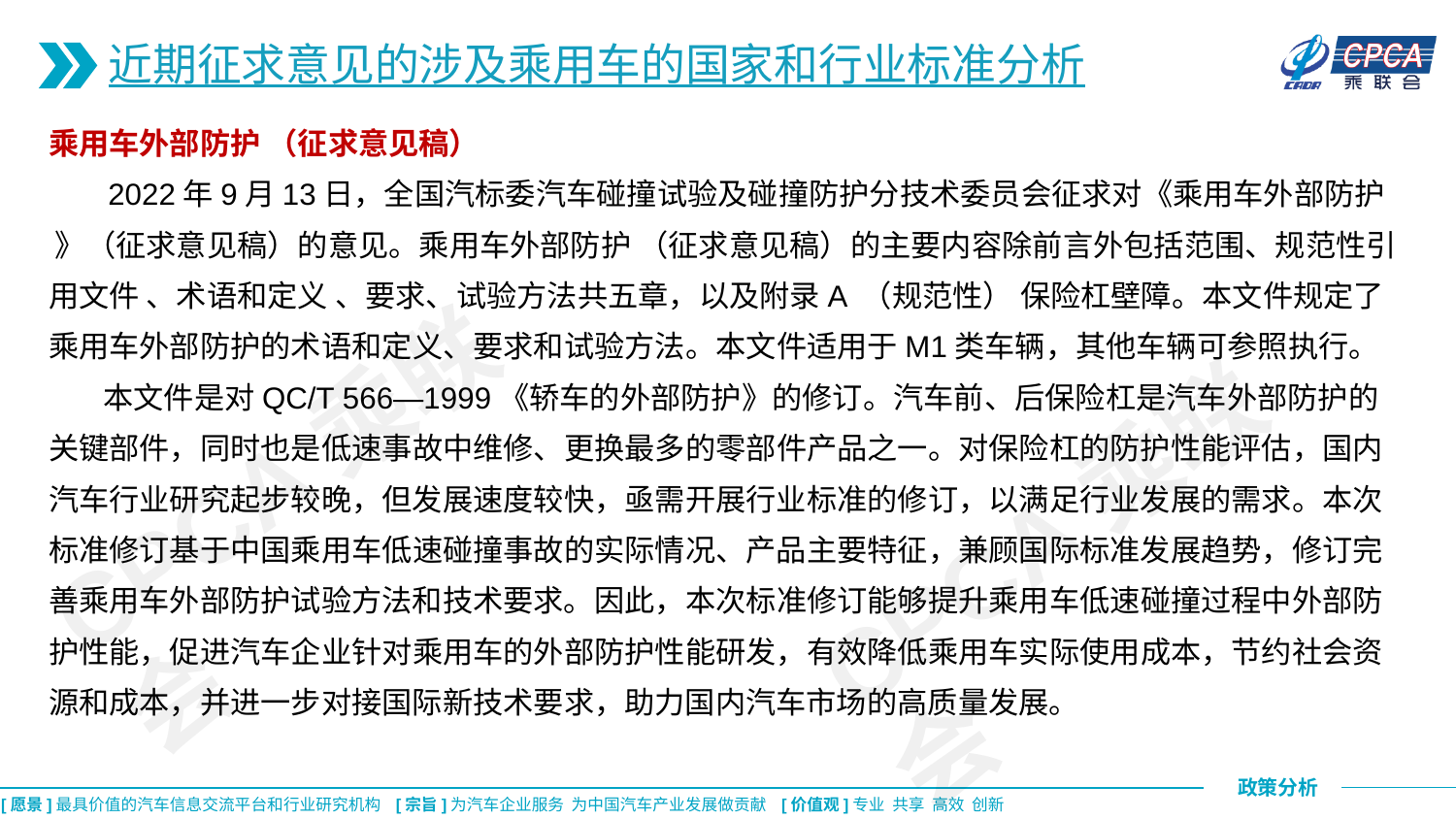

近期征求意见的涉及乘用车的国家和行业标准分析
乘用车外部防护 （征求意见稿）
       2022年9月13日，全国汽标委汽车碰撞试验及碰撞防护分技术委员会征求对《乘用车外部防护 》（征求意见稿）的意见。乘用车外部防护 （征求意见稿）的主要内容除前言外包括范围、规范性引用文件 、术语和定义 、要求、试验方法共五章，以及附录A （规范性） 保险杠壁障。本文件规定了乘用车外部防护的术语和定义、要求和试验方法。本文件适用于M1类车辆，其他车辆可参照执行。
       本文件是对QC/T 566—1999《轿车的外部防护》的修订。汽车前、后保险杠是汽车外部防护的关键部件，同时也是低速事故中维修、更换最多的零部件产品之一。对保险杠的防护性能评估，国内汽车行业研究起步较晚，但发展速度较快，亟需开展行业标准的修订，以满足行业发展的需求。本次标准修订基于中国乘用车低速碰撞事故的实际情况、产品主要特征，兼顾国际标准发展趋势，修订完善乘用车外部防护试验方法和技术要求。因此，本次标准修订能够提升乘用车低速碰撞过程中外部防护性能，促进汽车企业针对乘用车的外部防护性能研发，有效降低乘用车实际使用成本，节约社会资源和成本，并进一步对接国际新技术要求，助力国内汽车市场的高质量发展。
CPCA乘联会
CPCA乘联会